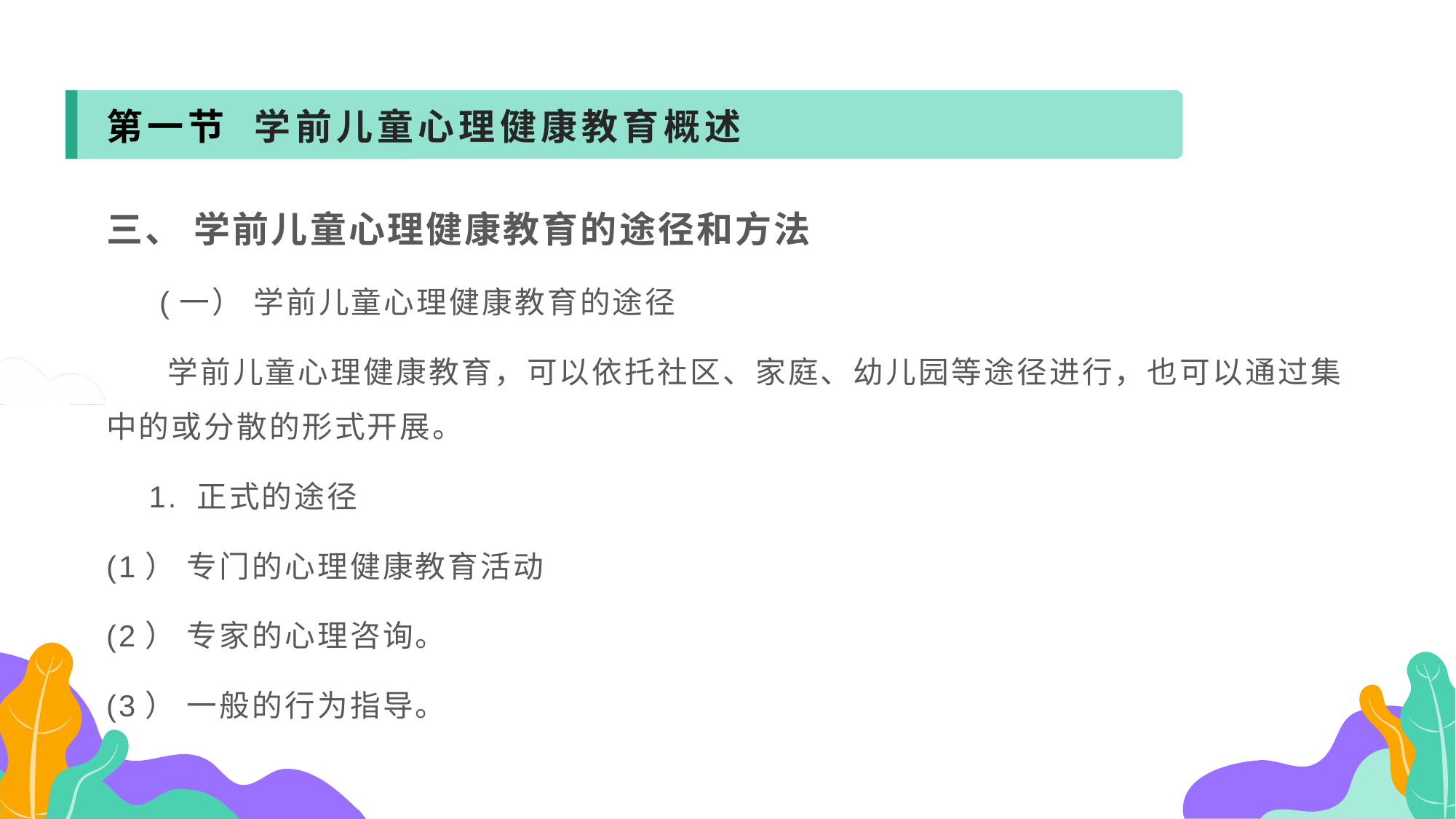

第一节  学前儿童心理健康教育概述
三、 学前儿童心理健康教育的途径和方法
     (一） 学前儿童心理健康教育的途径
      学前儿童心理健康教育，可以依托社区、家庭、幼儿园等途径进行，也可以通过集中的或分散的形式开展。
    1. 正式的途径
(1） 专门的心理健康教育活动
(2） 专家的心理咨询。
(3） 一般的行为指导。